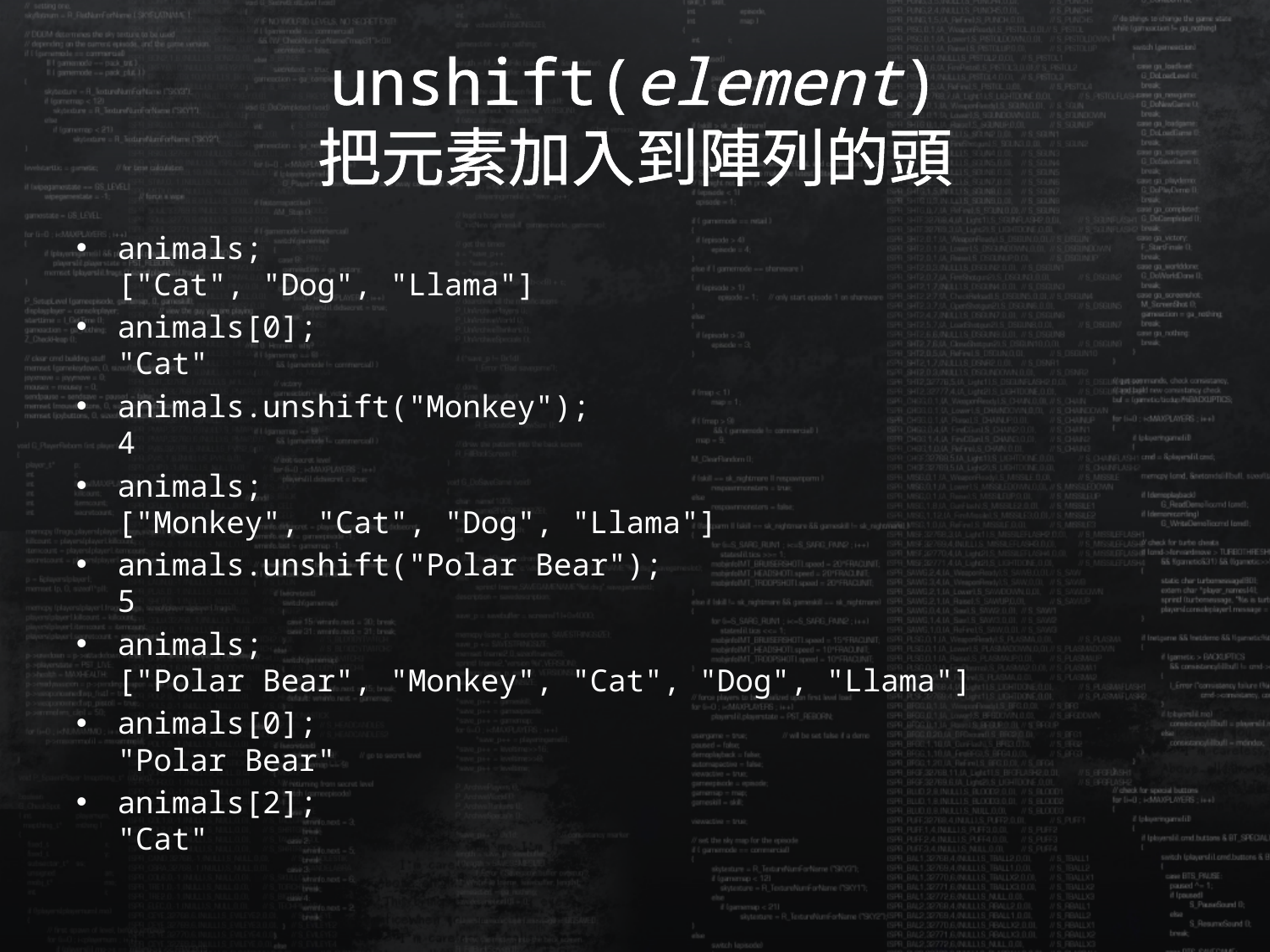

# unshift(element) 把元素加入到陣列的頭
animals;
["Cat", "Dog", "Llama"]
animals[0];
"Cat"
animals.unshift("Monkey");
4
animals;
["Monkey", "Cat", "Dog", "Llama"]
animals.unshift("Polar Bear");
5
animals;
["Polar Bear", "Monkey", "Cat", "Dog", "Llama"]
animals[0];
"Polar Bear"
animals[2];
"Cat"